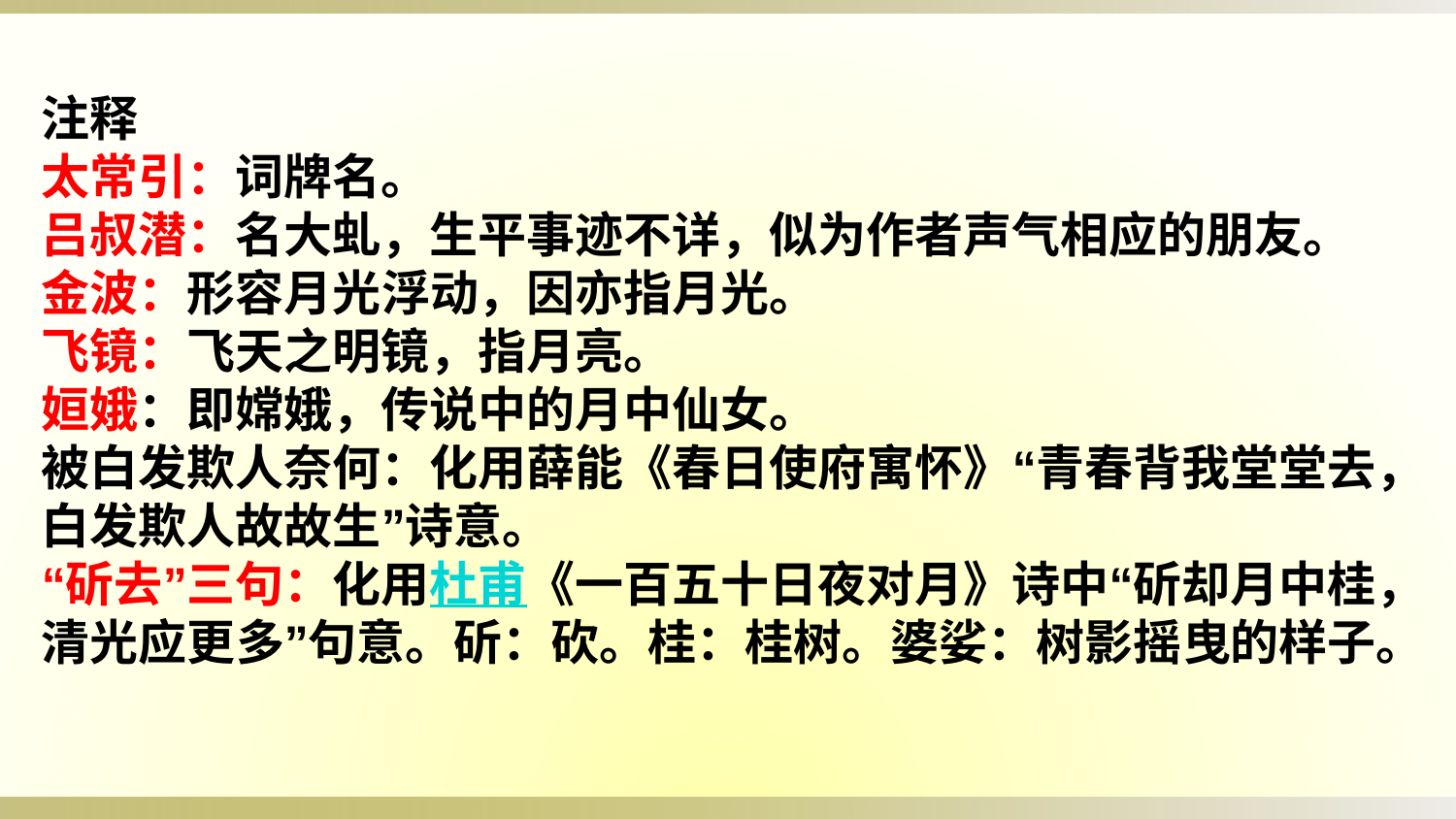

注释 
太常引：词牌名。
吕叔潜：名大虬，生平事迹不详，似为作者声气相应的朋友。
金波：形容月光浮动，因亦指月光。
飞镜：飞天之明镜，指月亮。
姮娥：即嫦娥，传说中的月中仙女。
被白发欺人奈何：化用薛能《春日使府寓怀》“青春背我堂堂去，白发欺人故故生”诗意。
“斫去”三句：化用杜甫《一百五十日夜对月》诗中“斫却月中桂，清光应更多”句意。斫：砍。桂：桂树。婆娑：树影摇曳的样子。